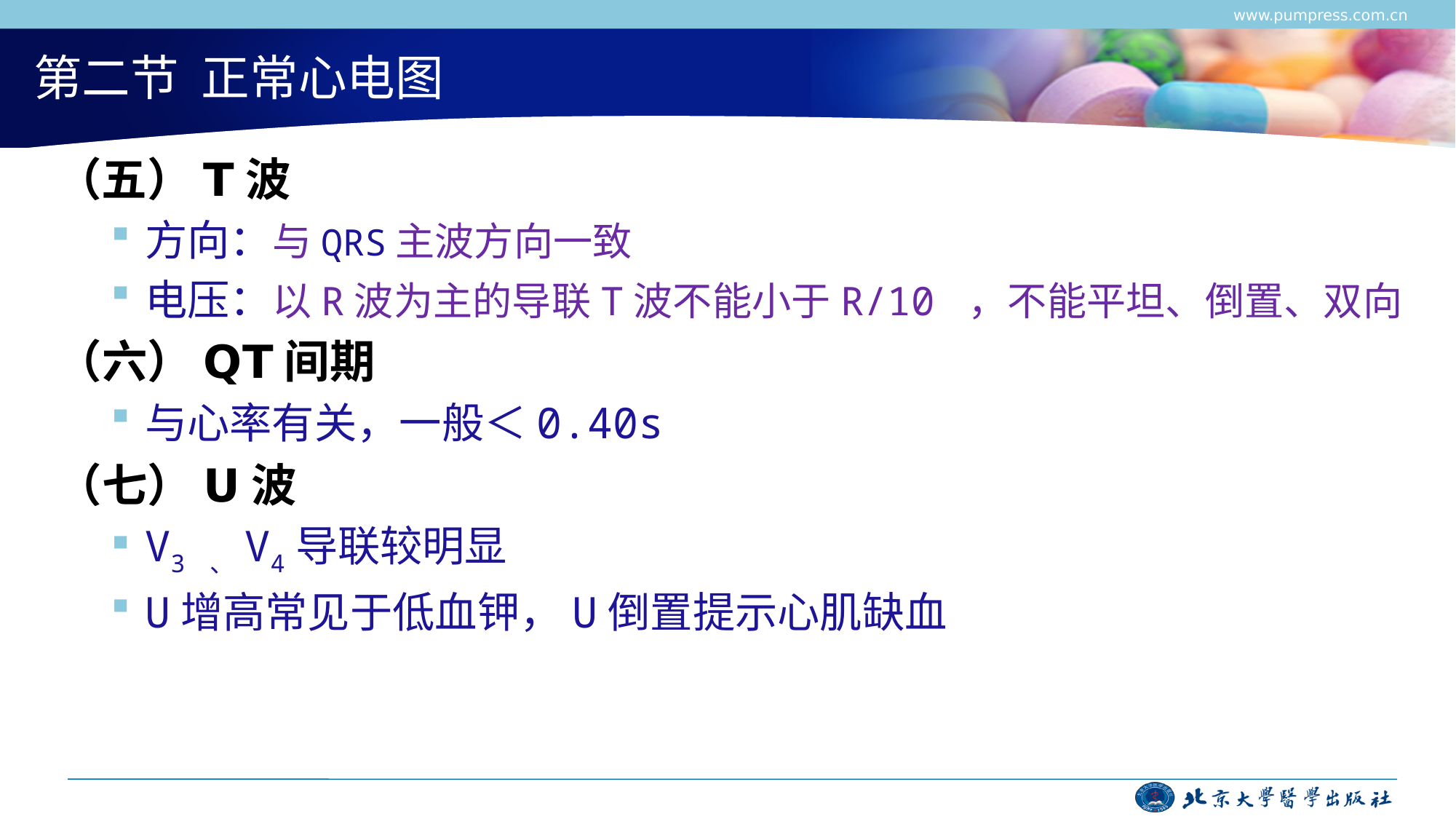

www.pumpress.com.cn
# 第二节  正常心电图
（五）T波
方向：与QRS主波方向一致
电压：以R波为主的导联T波不能小于R/10 ，不能平坦、倒置、双向
（六）QT间期
与心率有关，一般＜0.40s
（七）U波
V3 、V4导联较明显
U增高常见于低血钾，U倒置提示心肌缺血